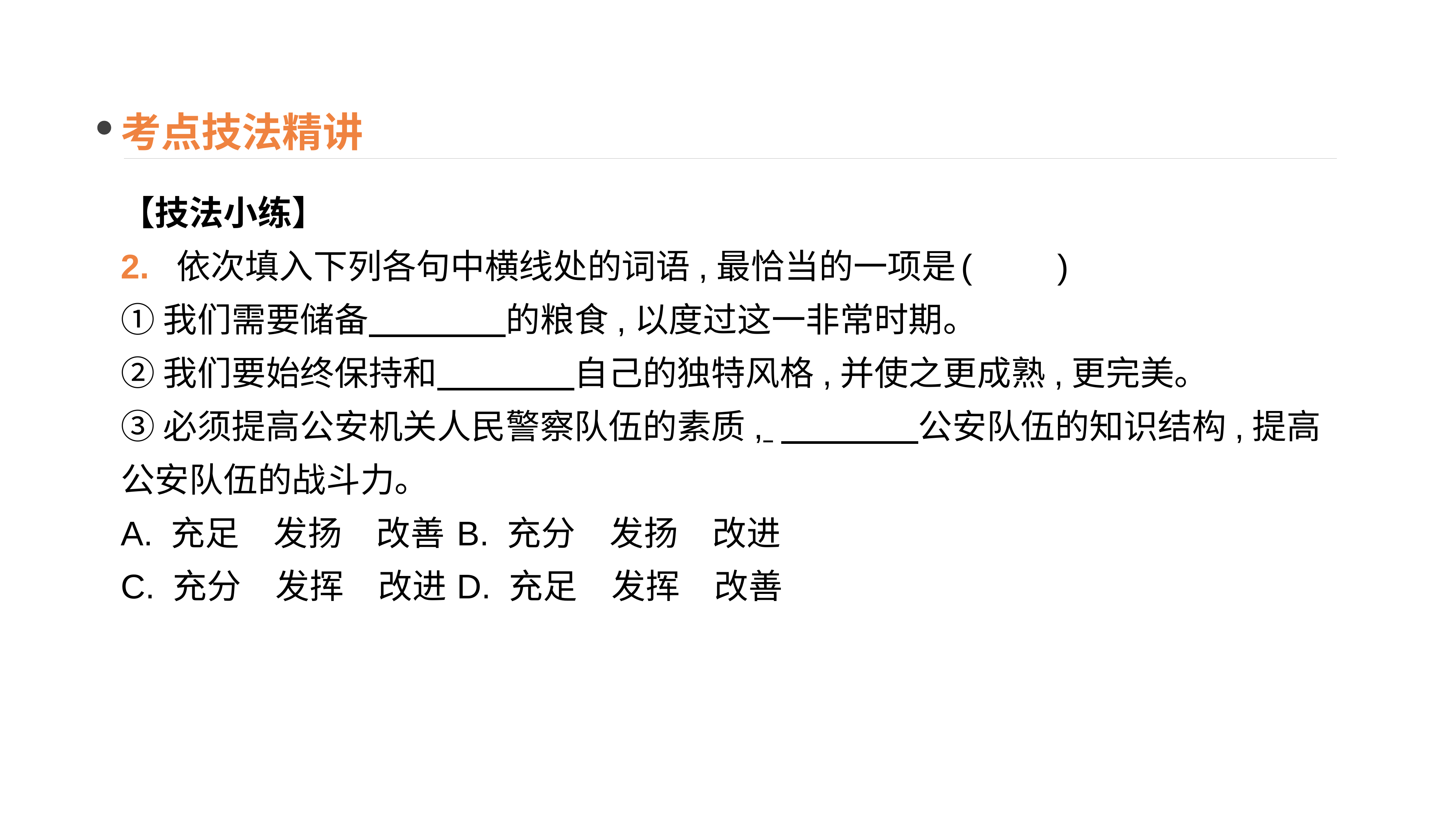

考点技法精讲

【技法小练】
2.  依次填入下列各句中横线处的词语,最恰当的一项是	(　　)
①我们需要储备　　　　的粮食,以度过这一非常时期。
②我们要始终保持和　　　　自己的独特风格,并使之更成熟,更完美。
③必须提高公安机关人民警察队伍的素质, 　　　　公安队伍的知识结构,提高公安队伍的战斗力。
A. 充足　发扬　改善	B. 充分　发扬　改进
C. 充分　发挥　改进 	D. 充足　发挥　改善